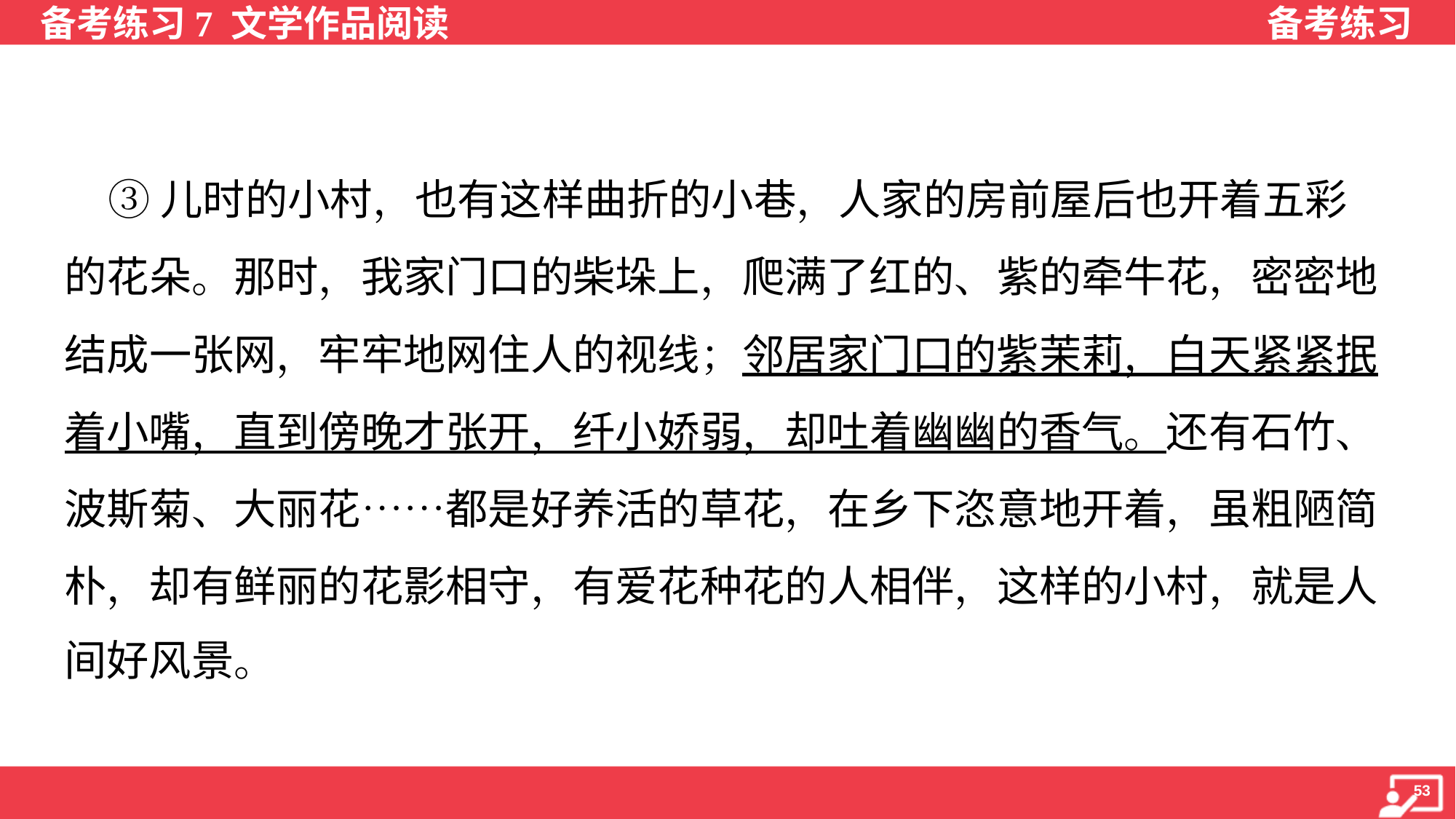

③儿时的小村，也有这样曲折的小巷，人家的房前屋后也开着五彩
的花朵。那时，我家门口的柴垛上，爬满了红的、紫的牵牛花，密密地
结成一张网，牢牢地网住人的视线；邻居家门口的紫茉莉，白天紧紧抿
着小嘴，直到傍晚才张开，纤小娇弱，却吐着幽幽的香气。还有石竹、
波斯菊、大丽花……都是好养活的草花，在乡下恣意地开着，虽粗陋简
朴，却有鲜丽的花影相守，有爱花种花的人相伴，这样的小村，就是人
间好风景。